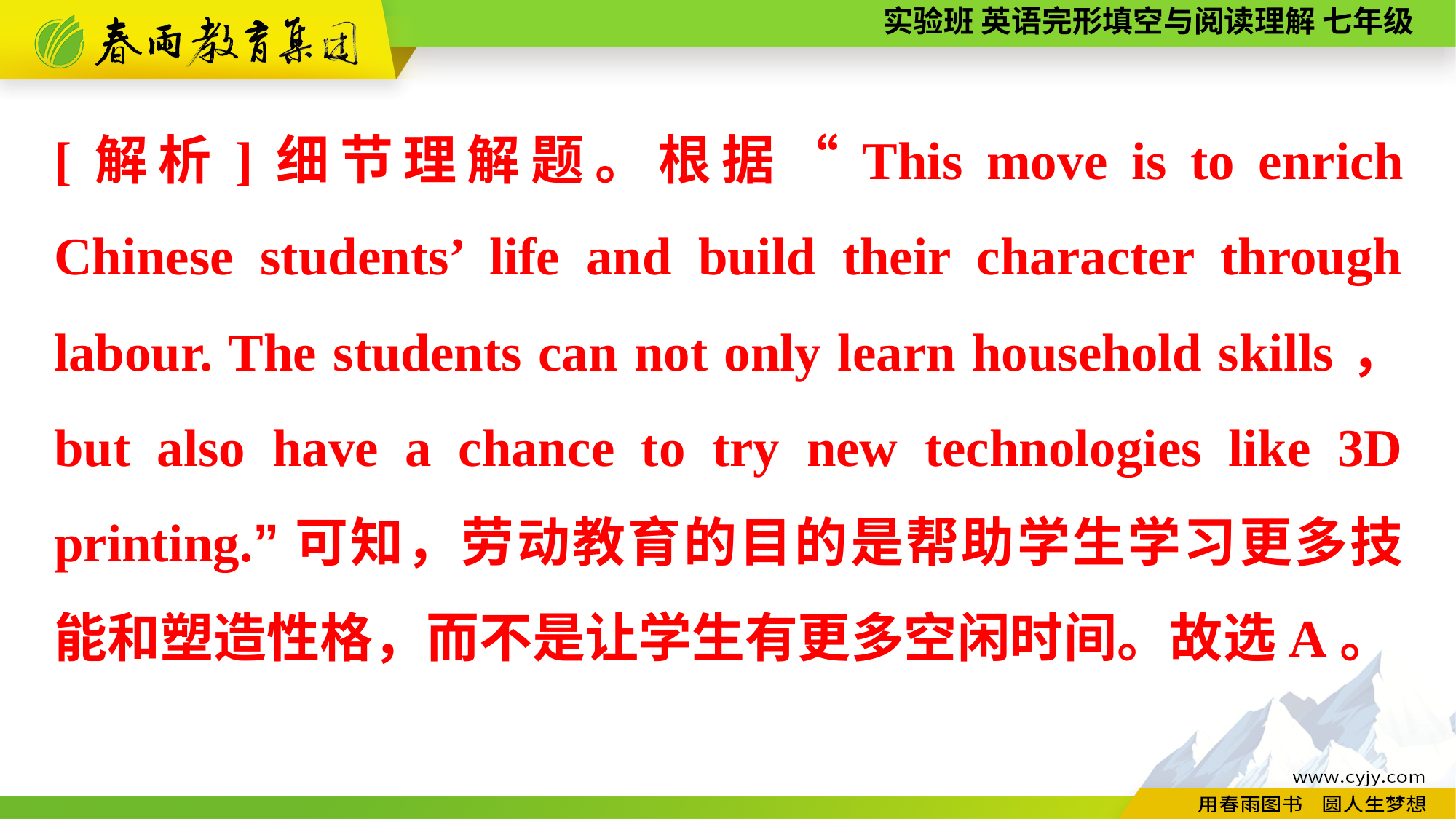

[解析]细节理解题。根据“This move is to enrich Chinese students’ life and build their character through labour. The students can not only learn household skills， but also have a chance to try new technologies like 3D printing.”可知，劳动教育的目的是帮助学生学习更多技能和塑造性格，而不是让学生有更多空闲时间。故选A。